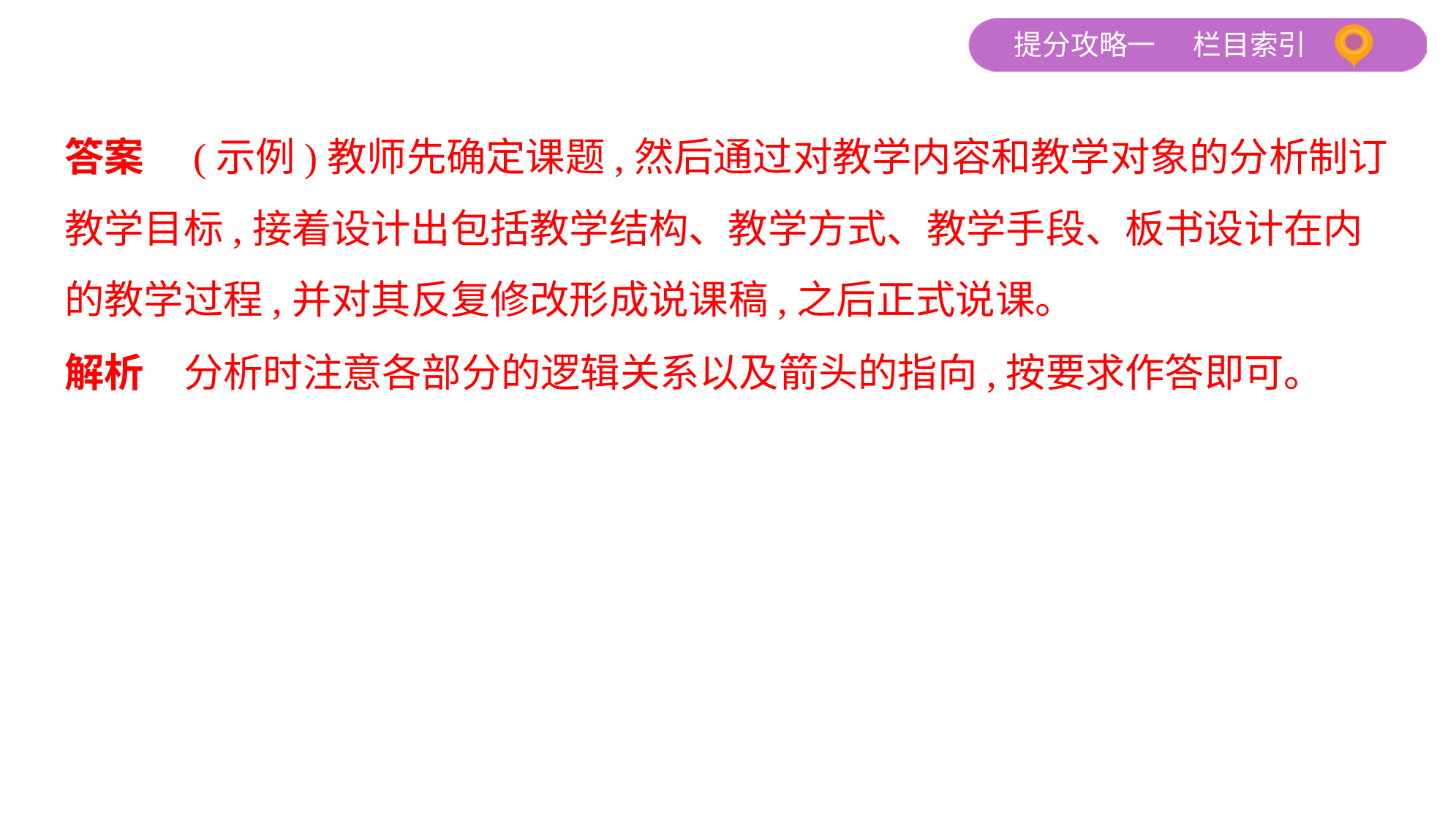

答案　(示例)教师先确定课题,然后通过对教学内容和教学对象的分析制订
教学目标,接着设计出包括教学结构、教学方式、教学手段、板书设计在内
的教学过程,并对其反复修改形成说课稿,之后正式说课。
解析　分析时注意各部分的逻辑关系以及箭头的指向,按要求作答即可。